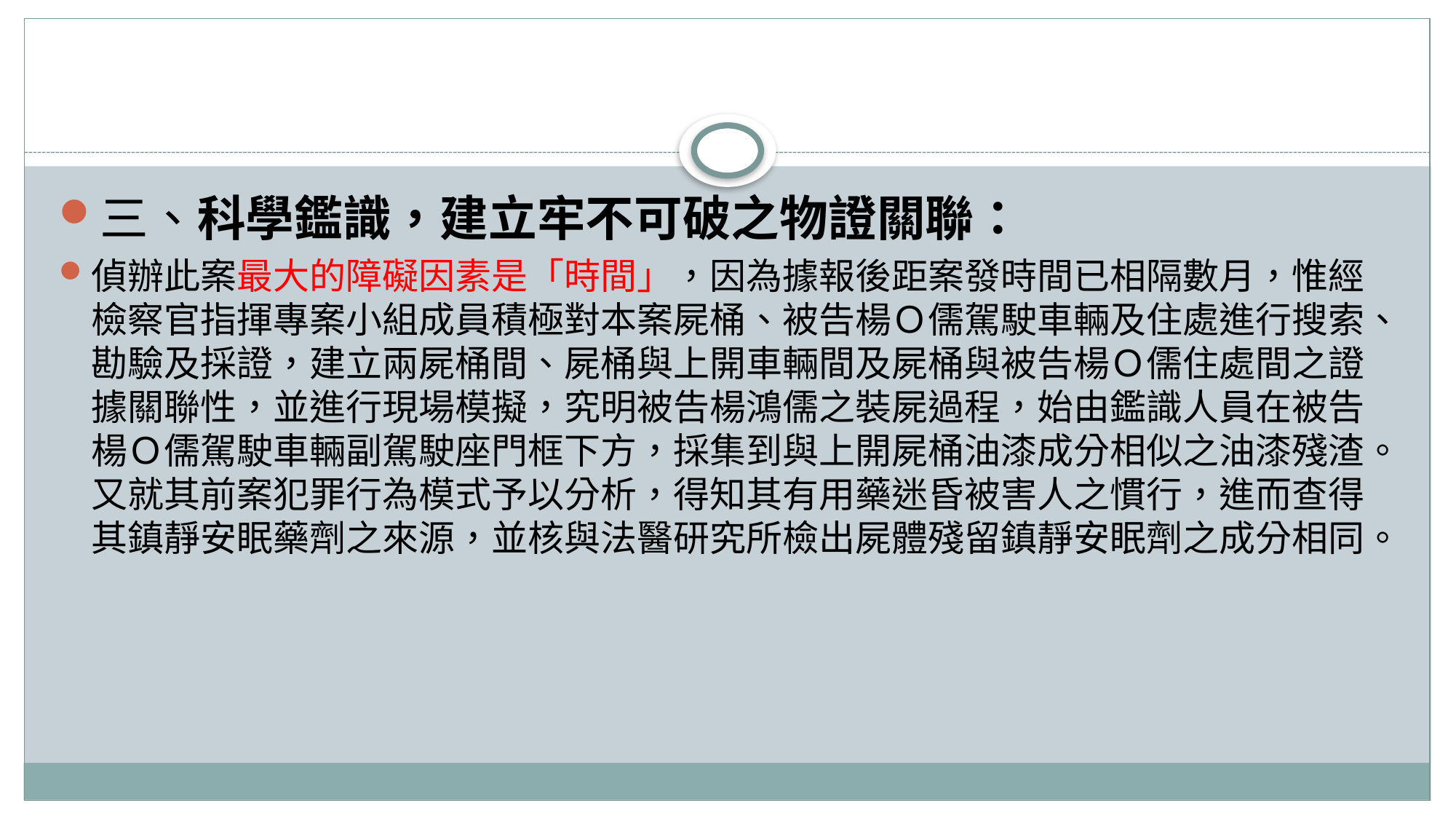

三、科學鑑識，建立牢不可破之物證關聯：
偵辦此案最大的障礙因素是「時間」，因為據報後距案發時間已相隔數月，惟經檢察官指揮專案小組成員積極對本案屍桶、被告楊Ｏ儒駕駛車輛及住處進行搜索、勘驗及採證，建立兩屍桶間、屍桶與上開車輛間及屍桶與被告楊Ｏ儒住處間之證據關聯性，並進行現場模擬，究明被告楊鴻儒之裝屍過程，始由鑑識人員在被告楊Ｏ儒駕駛車輛副駕駛座門框下方，採集到與上開屍桶油漆成分相似之油漆殘渣。又就其前案犯罪行為模式予以分析，得知其有用藥迷昏被害人之慣行，進而查得其鎮靜安眠藥劑之來源，並核與法醫研究所檢出屍體殘留鎮靜安眠劑之成分相同。